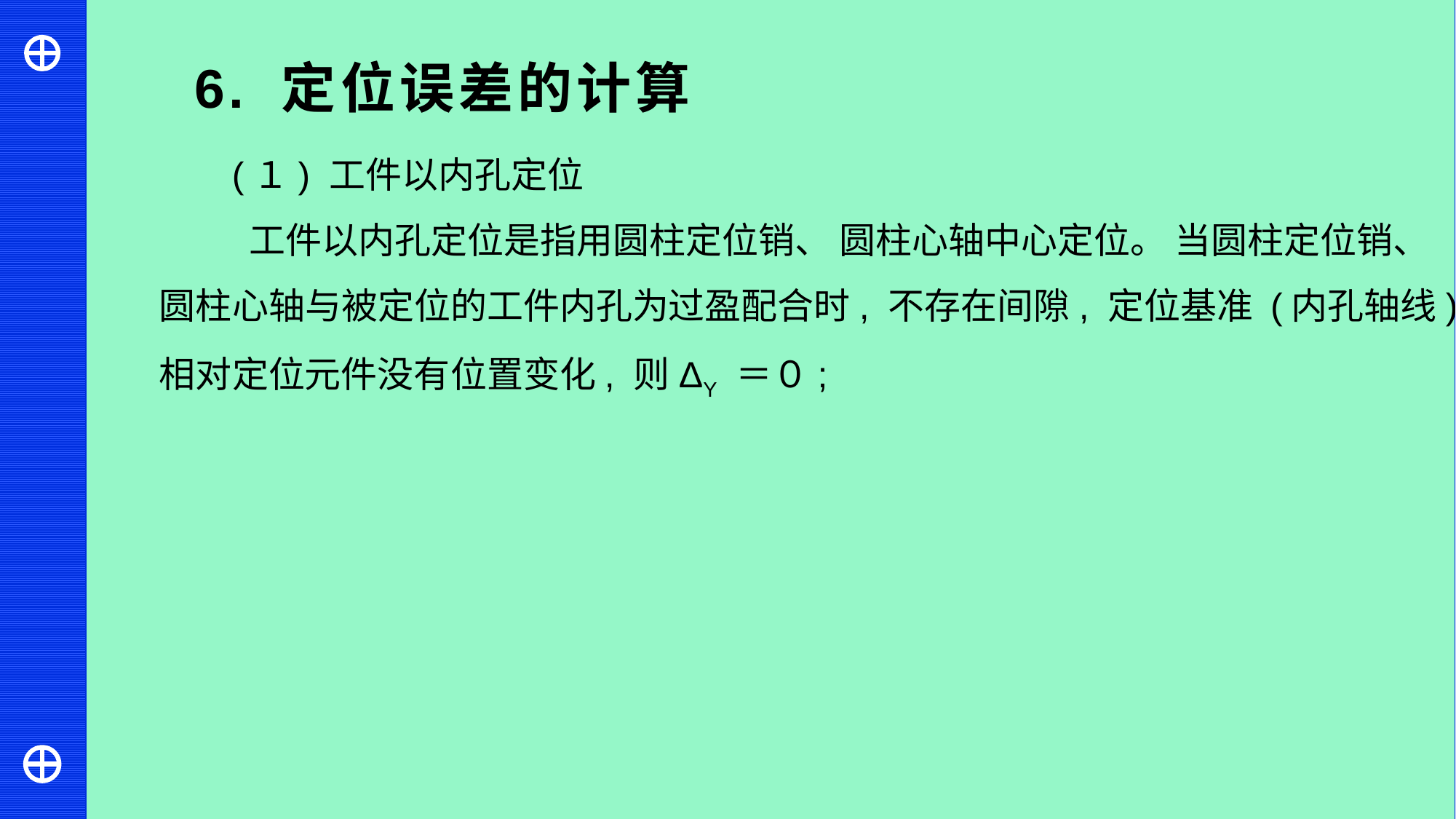

6. 定位误差的计算
(１) 工件以内孔定位
 工件以内孔定位是指用圆柱定位销、 圆柱心轴中心定位。 当圆柱定位销、 圆柱心轴与被定位的工件内孔为过盈配合时, 不存在间隙, 定位基准 (内孔轴线) 相对定位元件没有位置变化, 则ΔY ＝０;